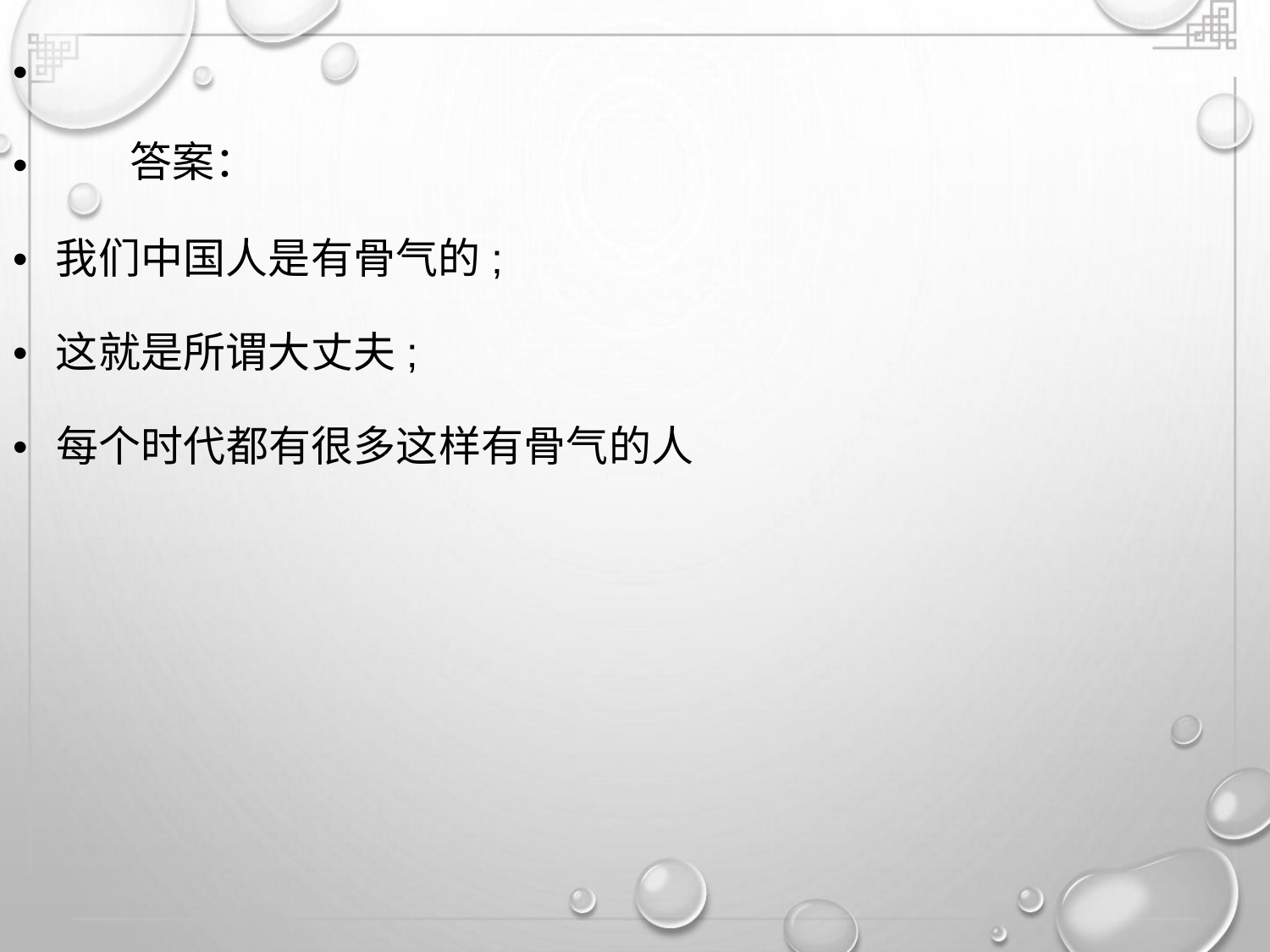

•
•
答案：
• 我们中国人是有骨气的;
• 这就是所谓大丈夫;
• 每个时代都有很多这样有骨气的人